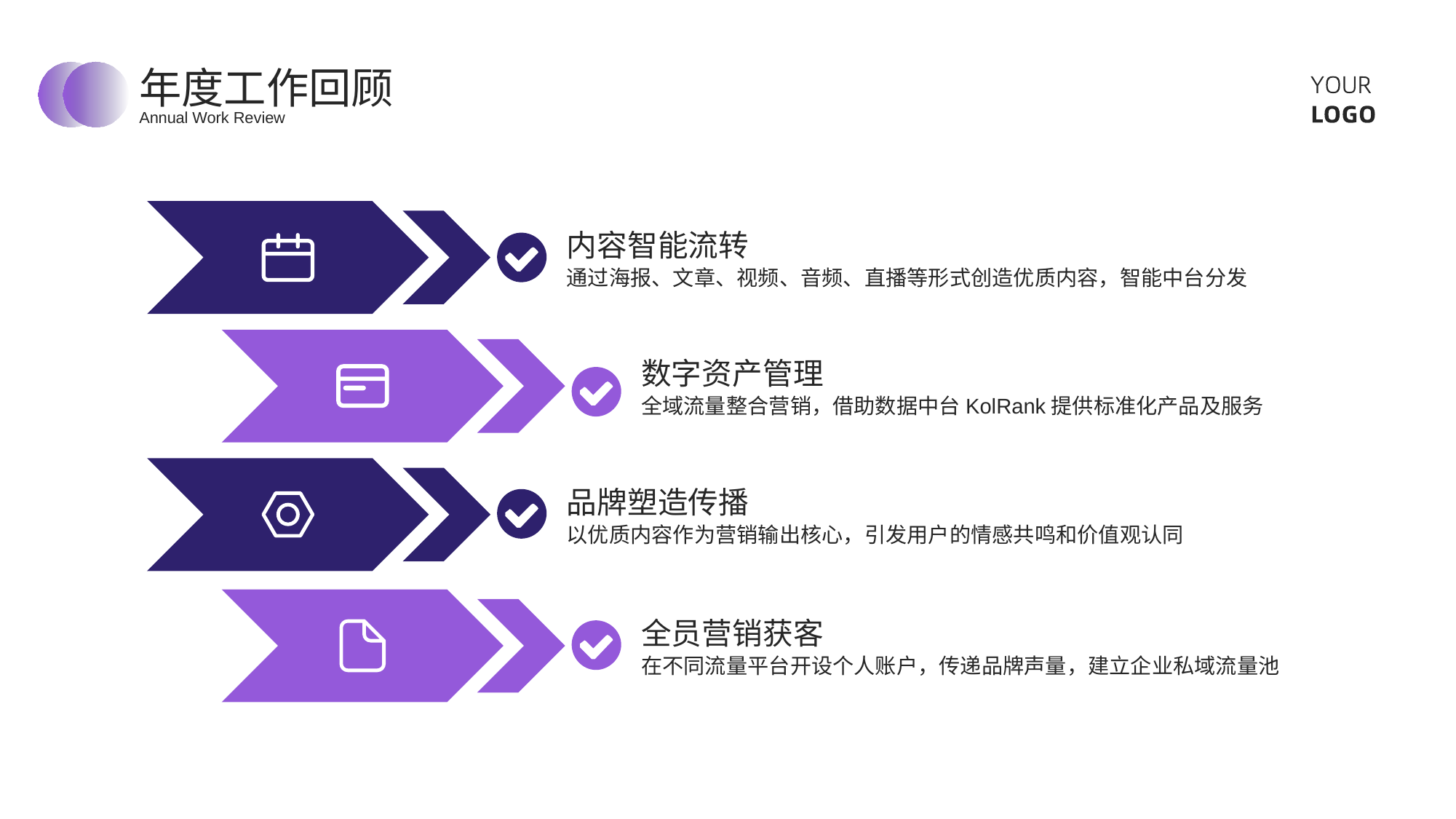

年度工作回顾

Annual Work Review

内容智能流转

通过海报、文章、视频、音频、直播等形式创造优质内容，智能中台分发

数字资产管理

全域流量整合营销，借助数据中台KolRank提供标准化产品及服务

品牌塑造传播

以优质内容作为营销输出核心，引发用户的情感共鸣和价值观认同

全员营销获客

在不同流量平台开设个人账户，传递品牌声量，建立企业私域流量池